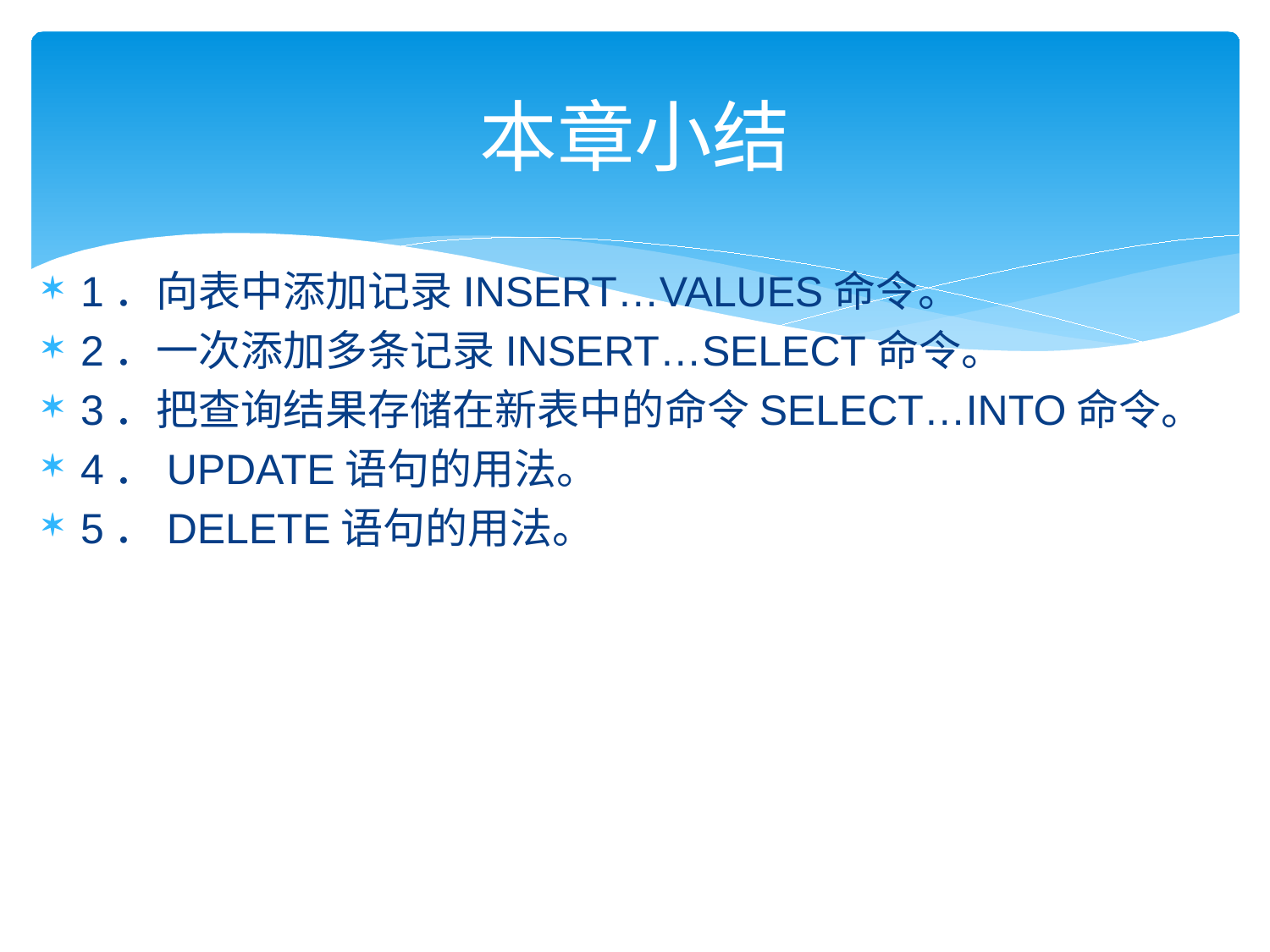

# 本章小结
1．向表中添加记录INSERT…VALUES命令。
2．一次添加多条记录INSERT…SELECT命令。
3．把查询结果存储在新表中的命令SELECT…INTO命令。
4．UPDATE语句的用法。
5．DELETE语句的用法。